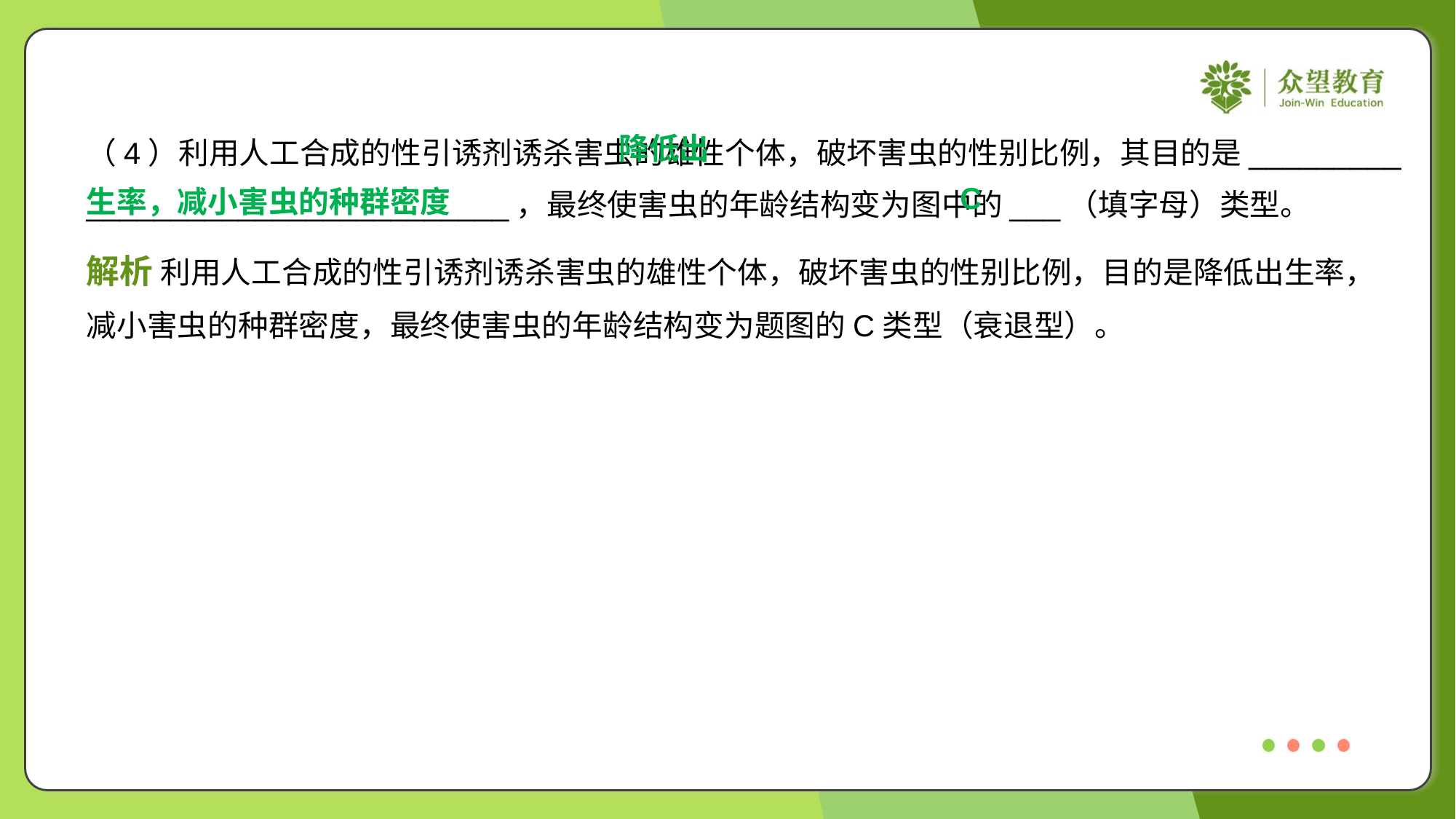

降低出
生率，减小害虫的种群密度
（4）利用人工合成的性引诱剂诱杀害虫的雄性个体，破坏害虫的性别比例，其目的是_________
_________________________，最终使害虫的年龄结构变为图中的___（填字母）类型。
C
解析 利用人工合成的性引诱剂诱杀害虫的雄性个体，破坏害虫的性别比例，目的是降低出生率，
减小害虫的种群密度，最终使害虫的年龄结构变为题图的C类型（衰退型）。